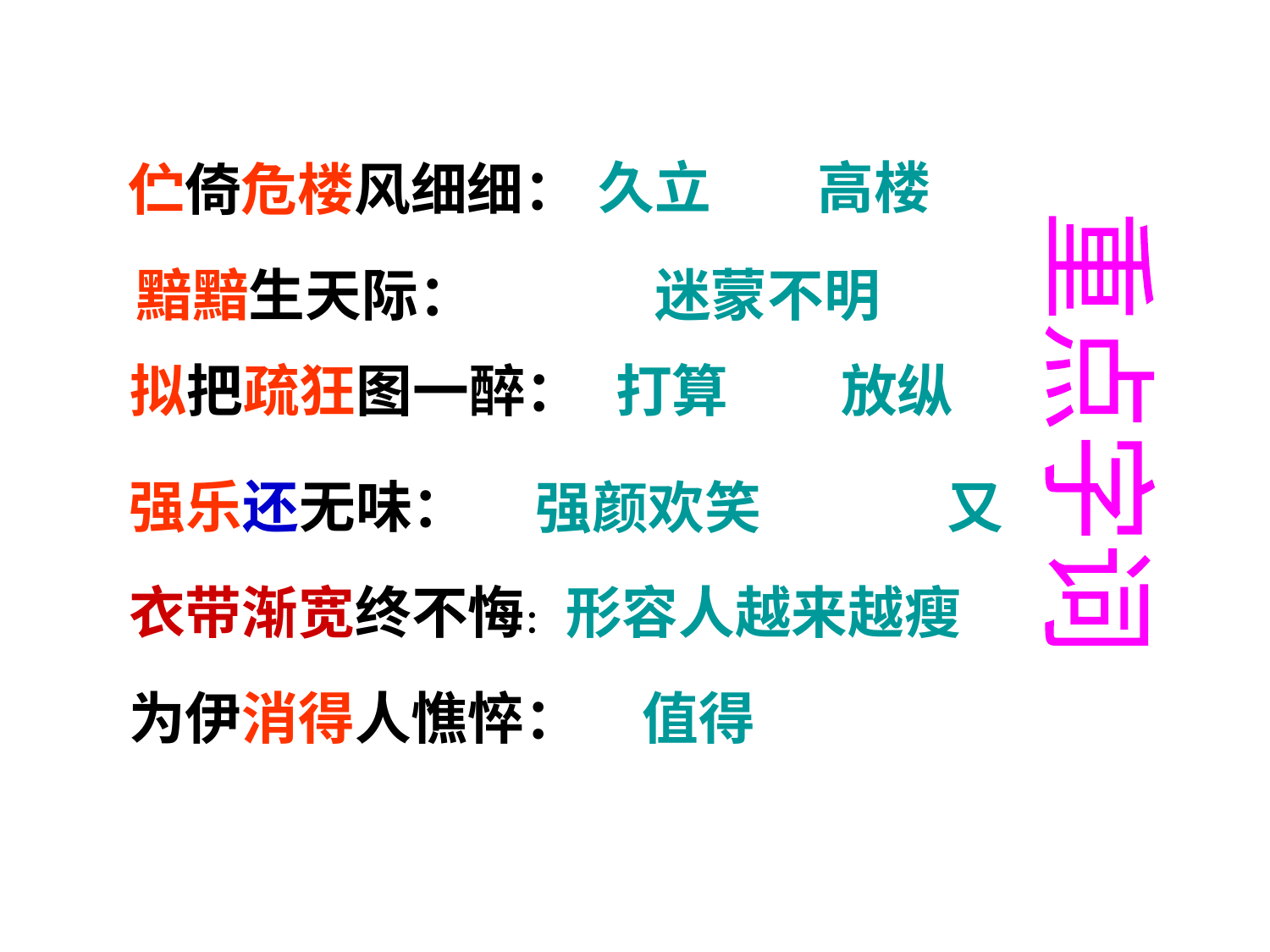

久立
高楼
伫倚危楼风细细：

黯黯生天际：
迷蒙不明
拟把疏狂图一醉：
打算
放纵
重点字词
强乐还无味：

强颜欢笑
又

衣带渐宽终不悔：
形容人越来越瘦
为伊消得人憔悴：
值得